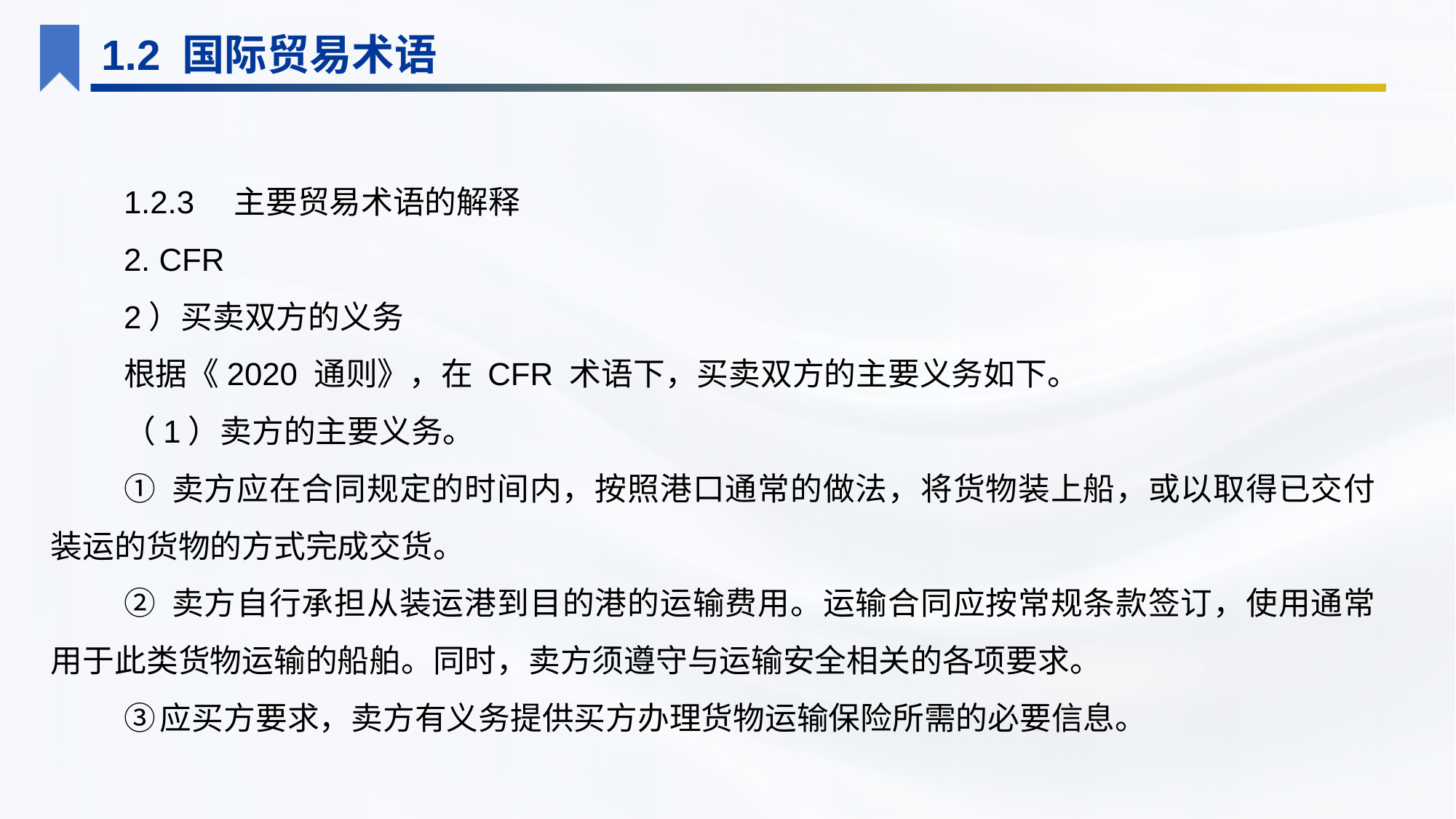

1.2 国际贸易术语
1.2.3　主要贸易术语的解释
2. CFR
2）买卖双方的义务
根据《2020 通则》，在 CFR 术语下，买卖双方的主要义务如下。
（1）卖方的主要义务。
① 卖方应在合同规定的时间内，按照港口通常的做法，将货物装上船，或以取得已交付装运的货物的方式完成交货。
② 卖方自行承担从装运港到目的港的运输费用。运输合同应按常规条款签订，使用通常用于此类货物运输的船舶。同时，卖方须遵守与运输安全相关的各项要求。
③	应买方要求，卖方有义务提供买方办理货物运输保险所需的必要信息。